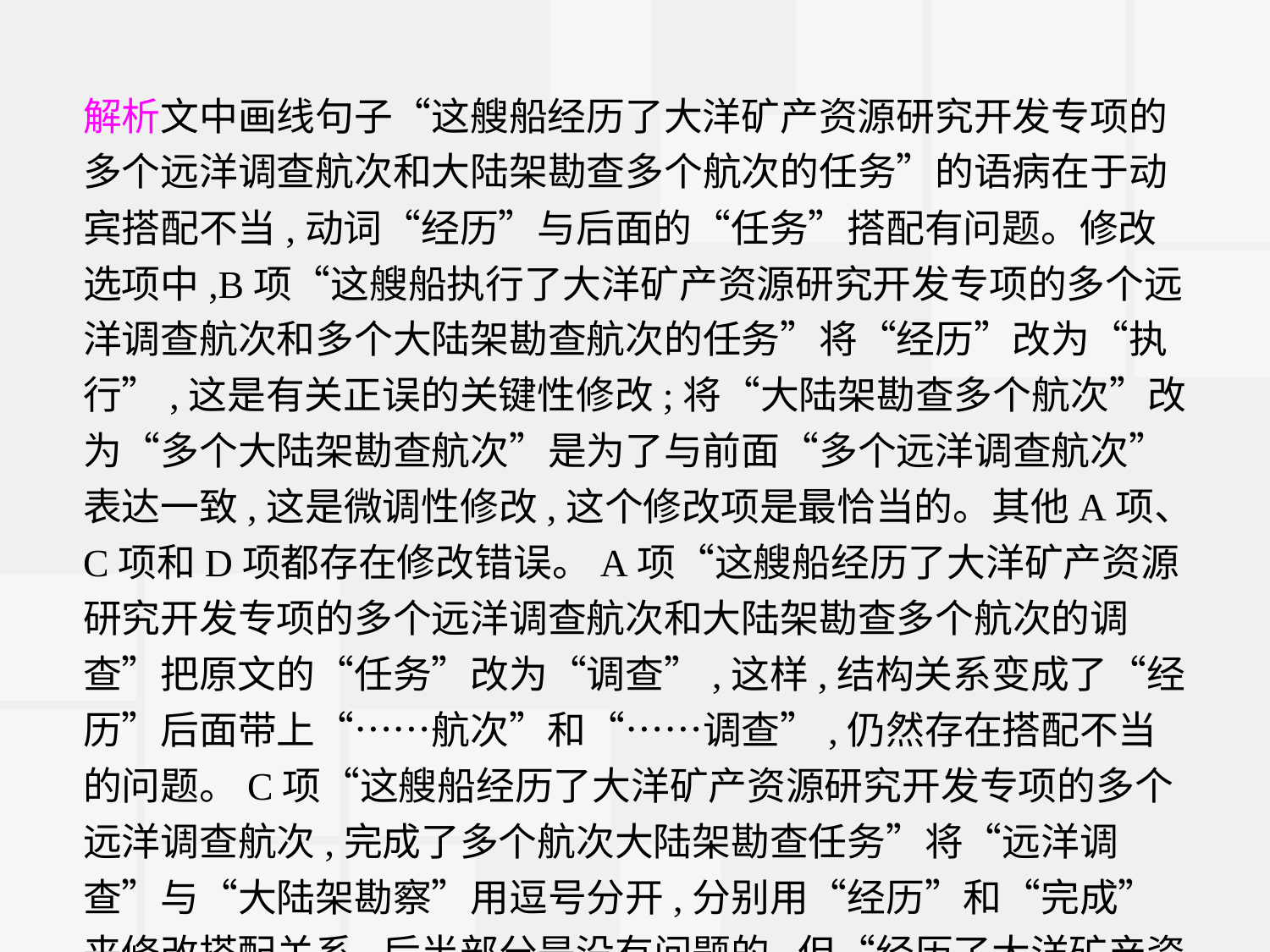

解析文中画线句子“这艘船经历了大洋矿产资源研究开发专项的多个远洋调查航次和大陆架勘查多个航次的任务”的语病在于动宾搭配不当,动词“经历”与后面的“任务”搭配有问题。修改选项中,B项“这艘船执行了大洋矿产资源研究开发专项的多个远洋调查航次和多个大陆架勘查航次的任务”将“经历”改为“执行”,这是有关正误的关键性修改;将“大陆架勘查多个航次”改为“多个大陆架勘查航次”是为了与前面“多个远洋调查航次”表达一致,这是微调性修改,这个修改项是最恰当的。其他A项、C项和D项都存在修改错误。A项“这艘船经历了大洋矿产资源研究开发专项的多个远洋调查航次和大陆架勘查多个航次的调查”把原文的“任务”改为“调查”,这样,结构关系变成了“经历”后面带上“……航次”和“……调查”,仍然存在搭配不当的问题。C项“这艘船经历了大洋矿产资源研究开发专项的多个远洋调查航次,完成了多个航次大陆架勘查任务”将“远洋调查”与“大陆架勘察”用逗号分开,分别用“经历”和“完成”来修改搭配关系,后半部分是没有问题的,但“经历了大洋矿产资